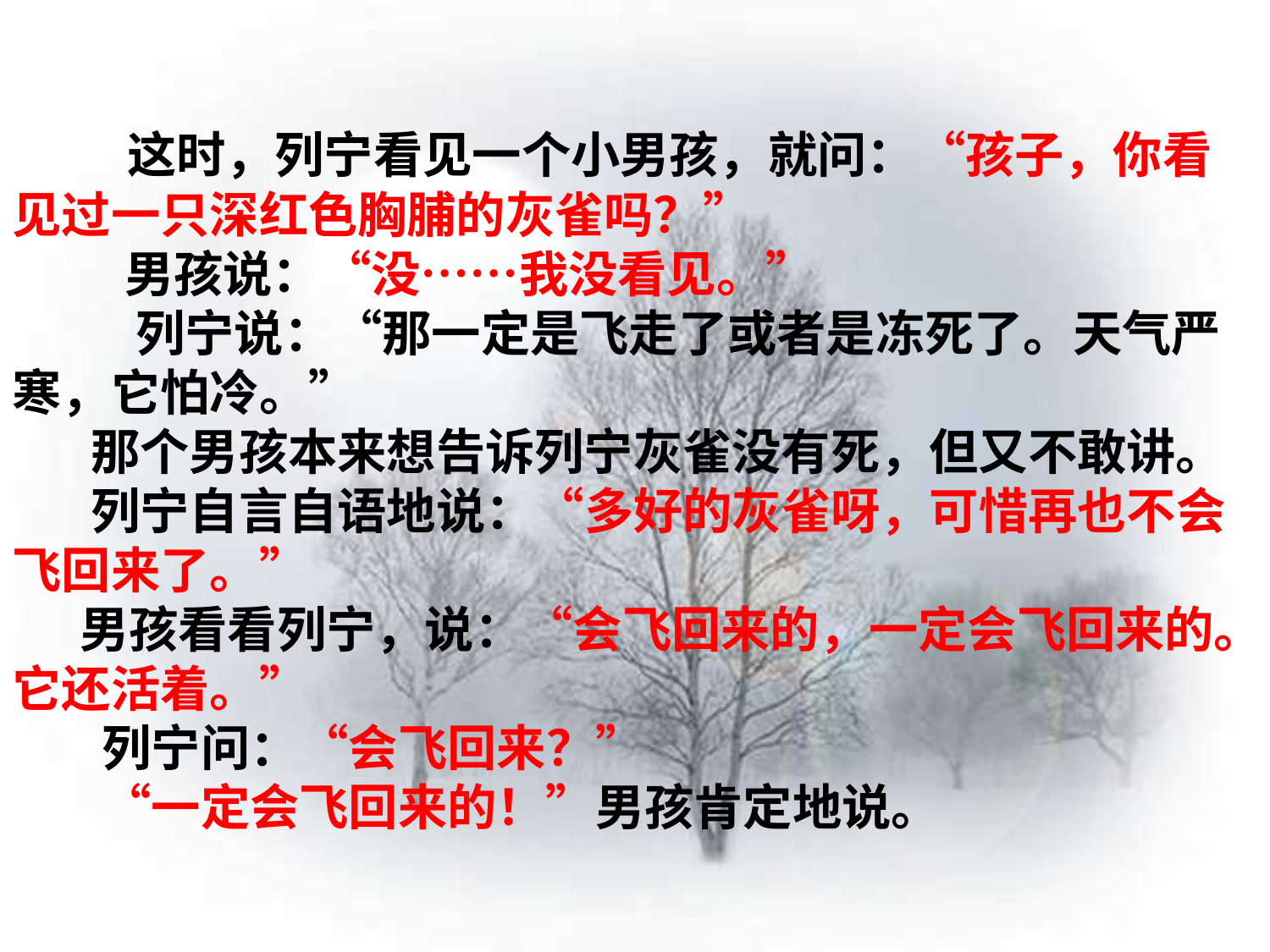

# 这时，列宁看见一个小男孩，就问：“孩子，你看见过一只深红色胸脯的灰雀吗？” 男孩说：“没……我没看见。” 列宁说：“那一定是飞走了或者是冻死了。天气严寒，它怕冷。” 那个男孩本来想告诉列宁灰雀没有死，但又不敢讲。 列宁自言自语地说：“多好的灰雀呀，可惜再也不会飞回来了。” 男孩看看列宁，说：“会飞回来的，一定会飞回来的。它还活着。” 列宁问：“会飞回来？” “一定会飞回来的！”男孩肯定地说。